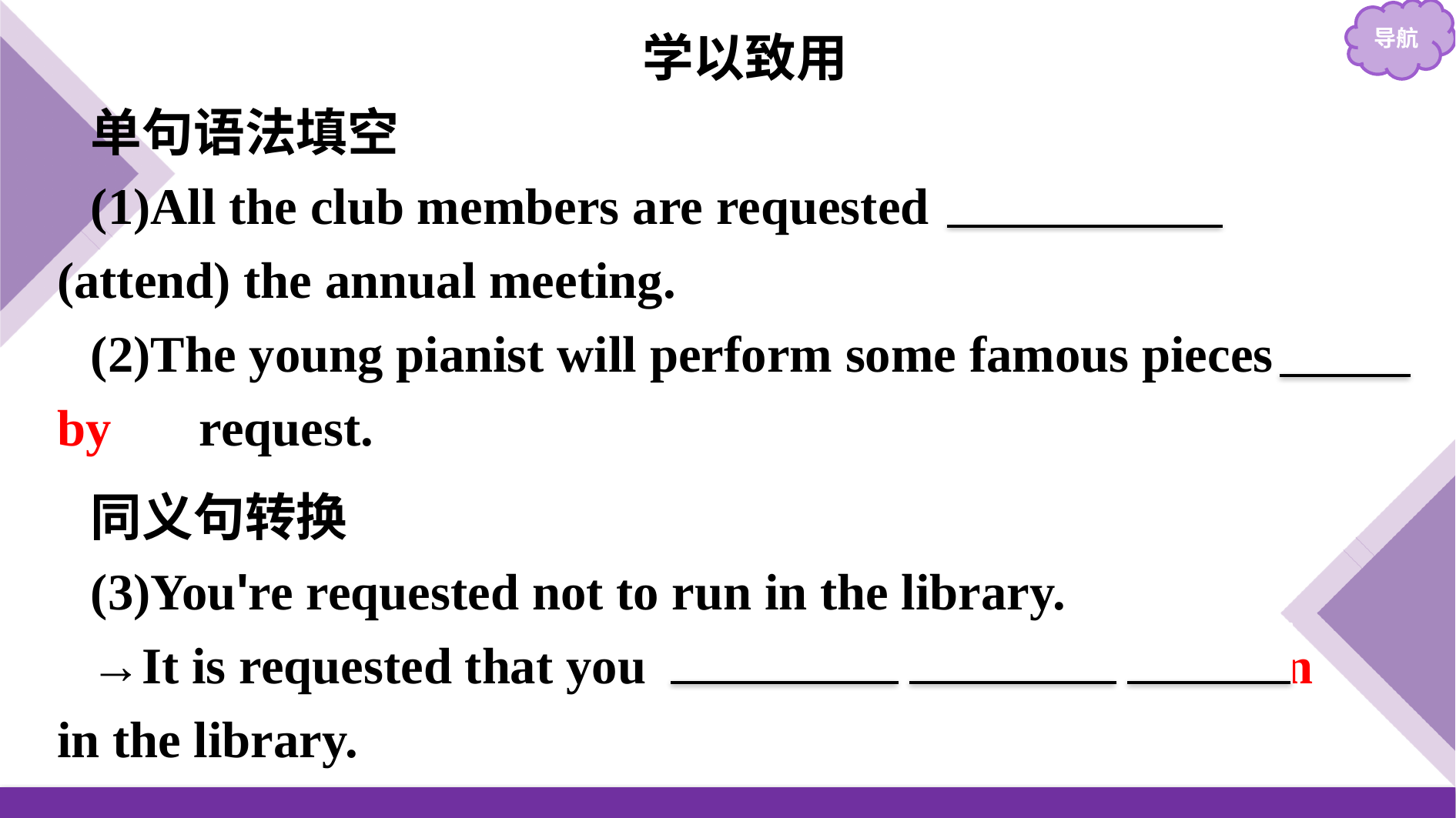

学以致用
单句语法填空
(1)All the club members are requested 　to attend　(attend) the annual meeting.
(2)The young pianist will perform some famous pieces 　by　 request.

同义句转换
(3)You're requested not to run in the library.
→It is requested that you 　should　 　not　 　run　 in the library.